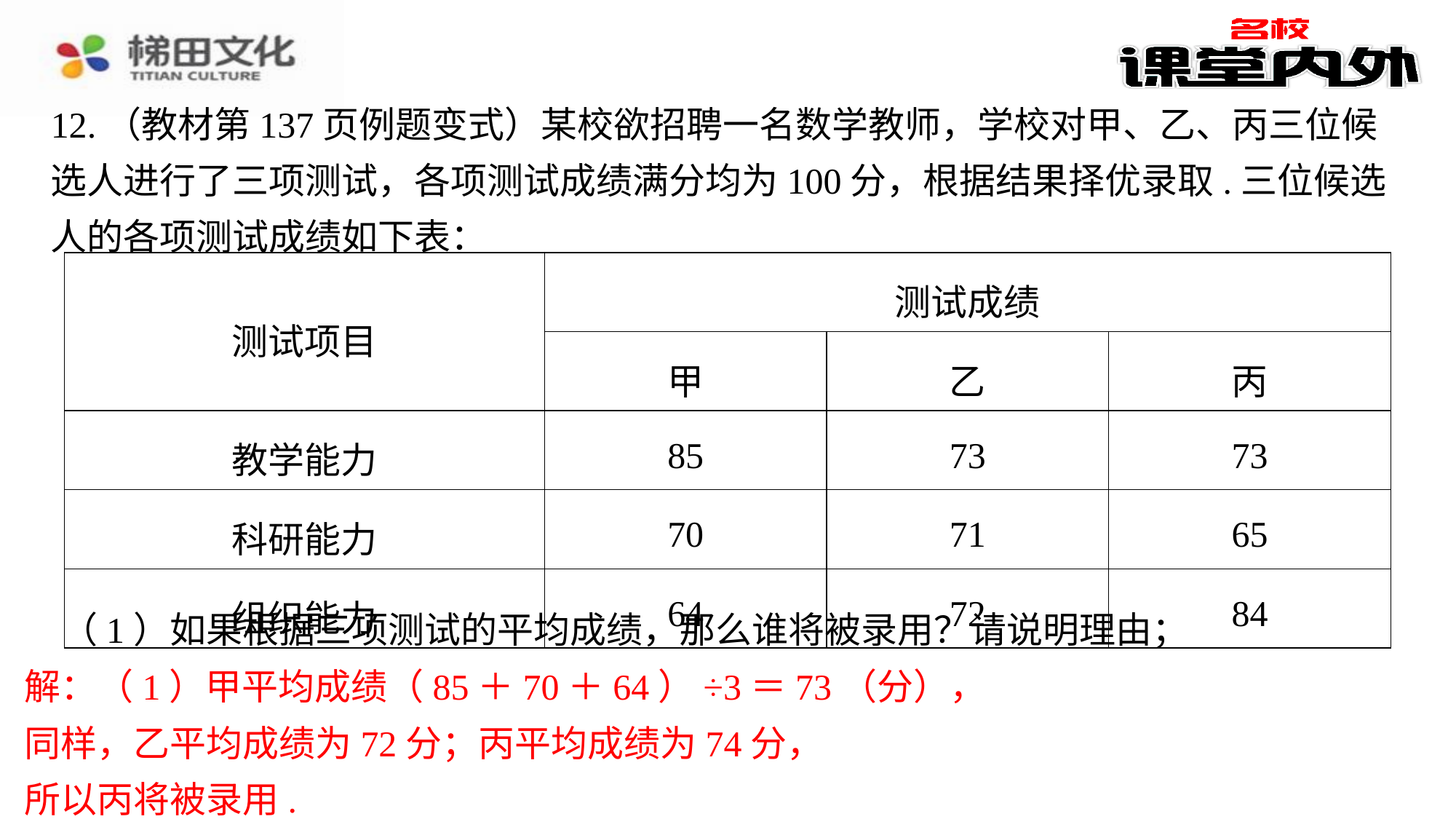

12.（教材第137页例题变式）某校欲招聘一名数学教师，学校对甲、乙、丙三位候选人进行了三项测试，各项测试成绩满分均为100分，根据结果择优录取.三位候选人的各项测试成绩如下表：
| 测试项目 | 测试成绩 |  |  |
| --- | --- | --- | --- |
|  | 甲 | 乙 | 丙 |
| 教学能力 | 85 | 73 | 73 |
| 科研能力 | 70 | 71 | 65 |
| 组织能力 | 64 | 72 | 84 |
（1）如果根据三项测试的平均成绩，那么谁将被录用？请说明理由；
解：（1）甲平均成绩（85＋70＋64）÷3＝73（分），
同样，乙平均成绩为72分；丙平均成绩为74分，
所以丙将被录用.